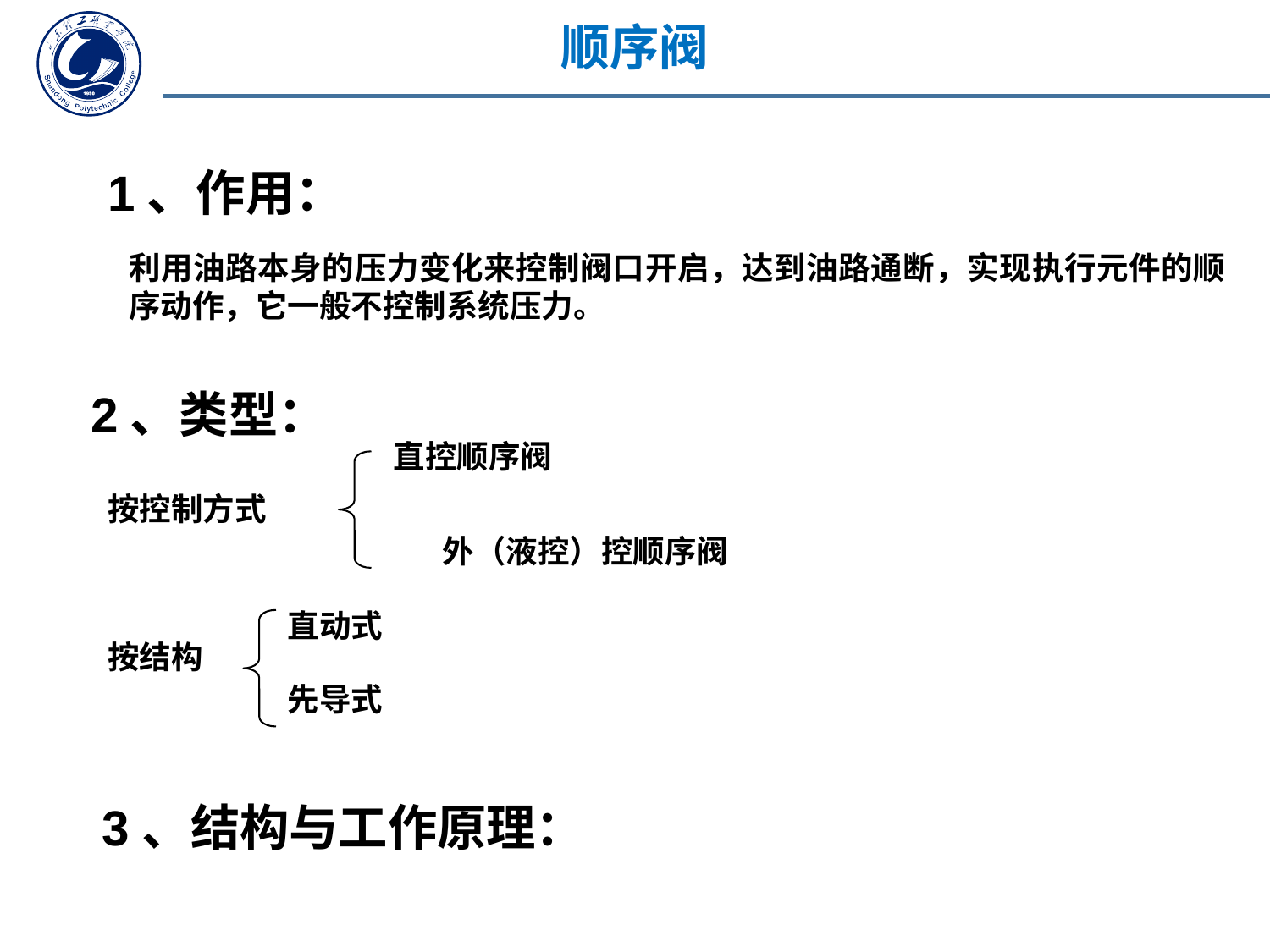

顺序阀
1、作用：
利用油路本身的压力变化来控制阀口开启，达到油路通断，实现执行元件的顺序动作，它一般不控制系统压力。

2、类型：
直控顺序阀

按控制方式
外（液控）控顺序阀
直动式

按结构
先导式
3、结构与工作原理：